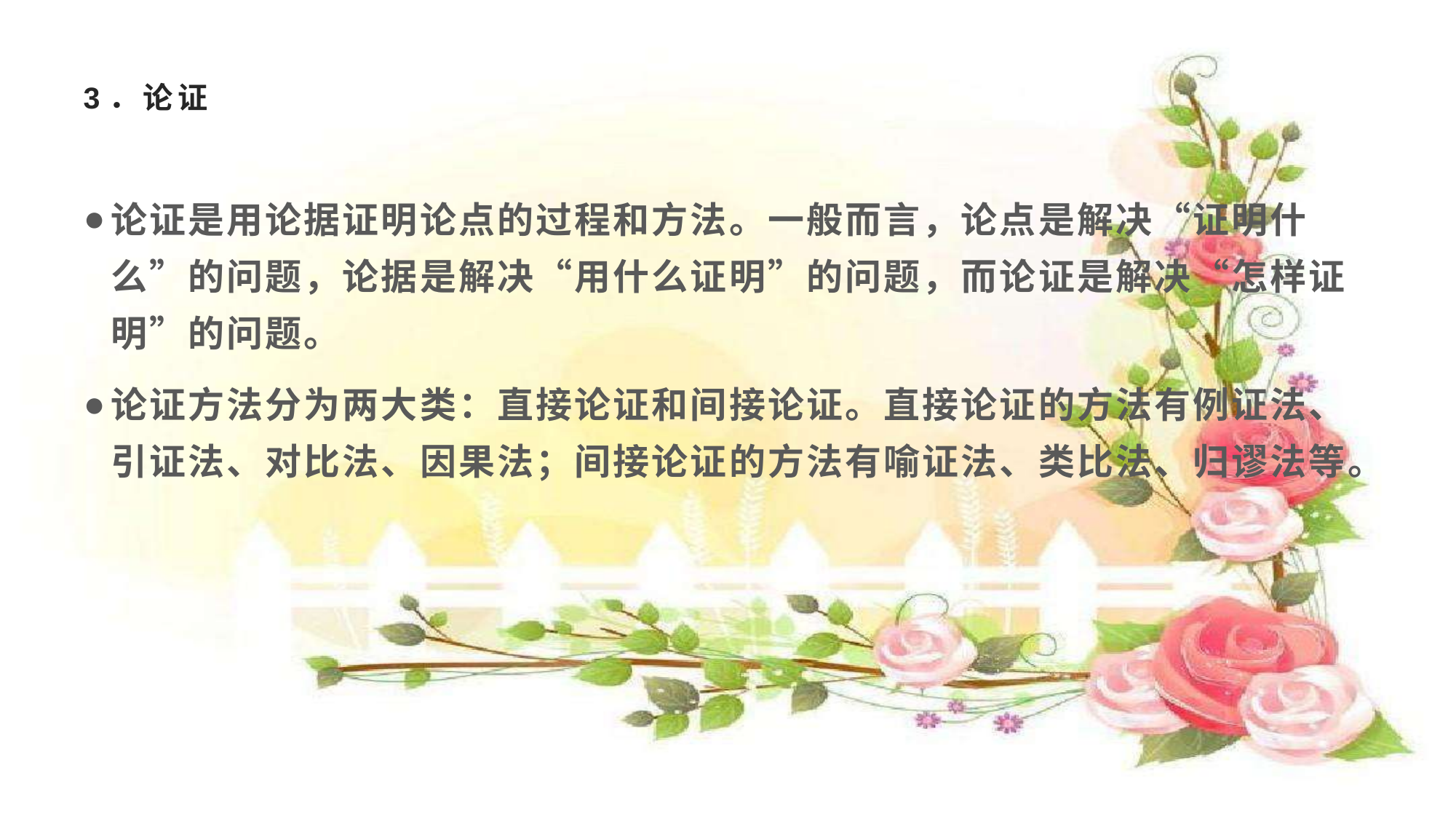

# 3．论证
论证是用论据证明论点的过程和方法。一般而言，论点是解决“证明什么”的问题，论据是解决“用什么证明”的问题，而论证是解决“怎样证明”的问题。
论证方法分为两大类：直接论证和间接论证。直接论证的方法有例证法、引证法、对比法、因果法；间接论证的方法有喻证法、类比法、归谬法等。